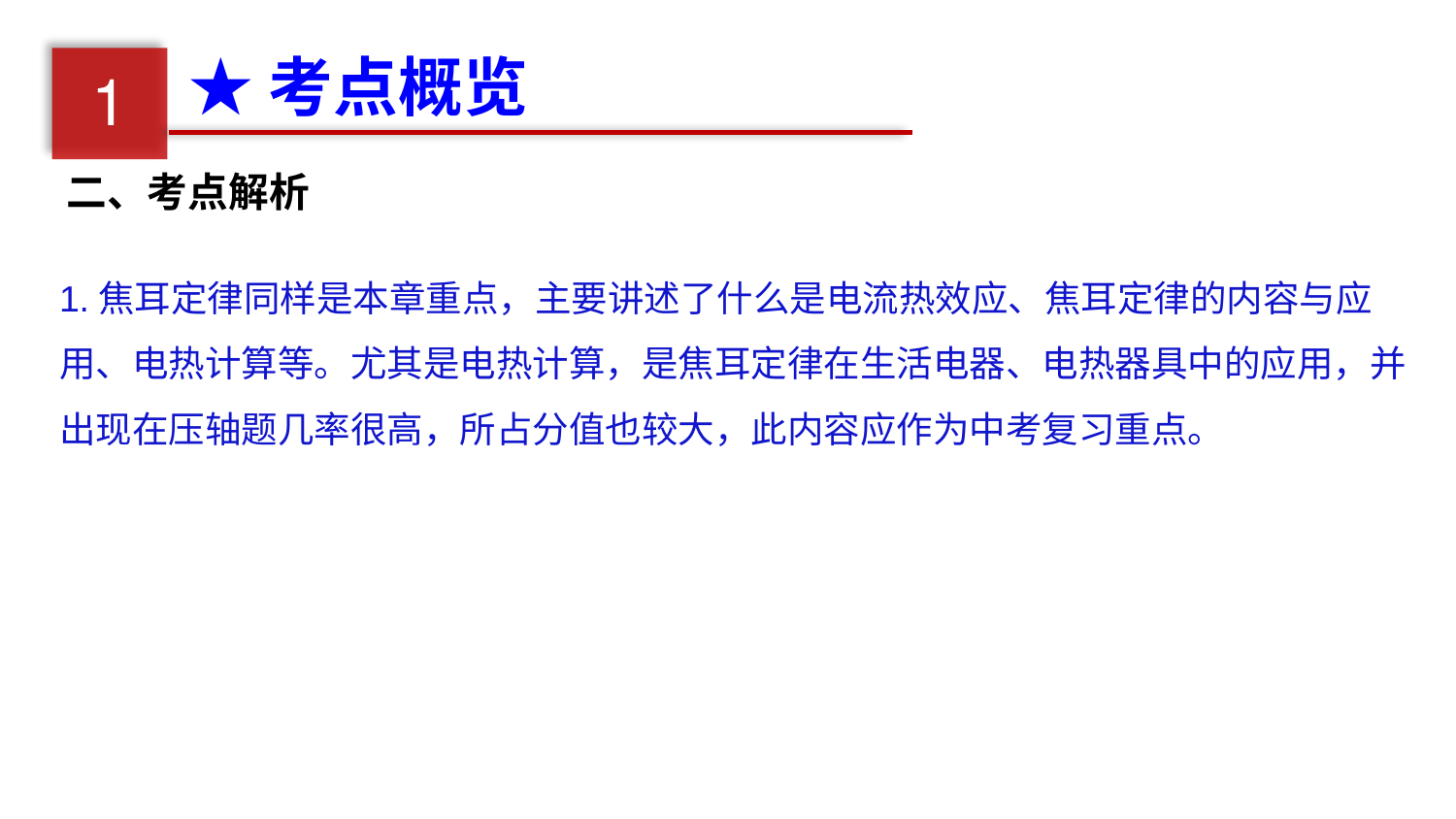

★考点概览

1
二、考点解析
1.焦耳定律同样是本章重点，主要讲述了什么是电流热效应、焦耳定律的内容与应用、电热计算等。尤其是电热计算，是焦耳定律在生活电器、电热器具中的应用，并出现在压轴题几率很高，所占分值也较大，此内容应作为中考复习重点。